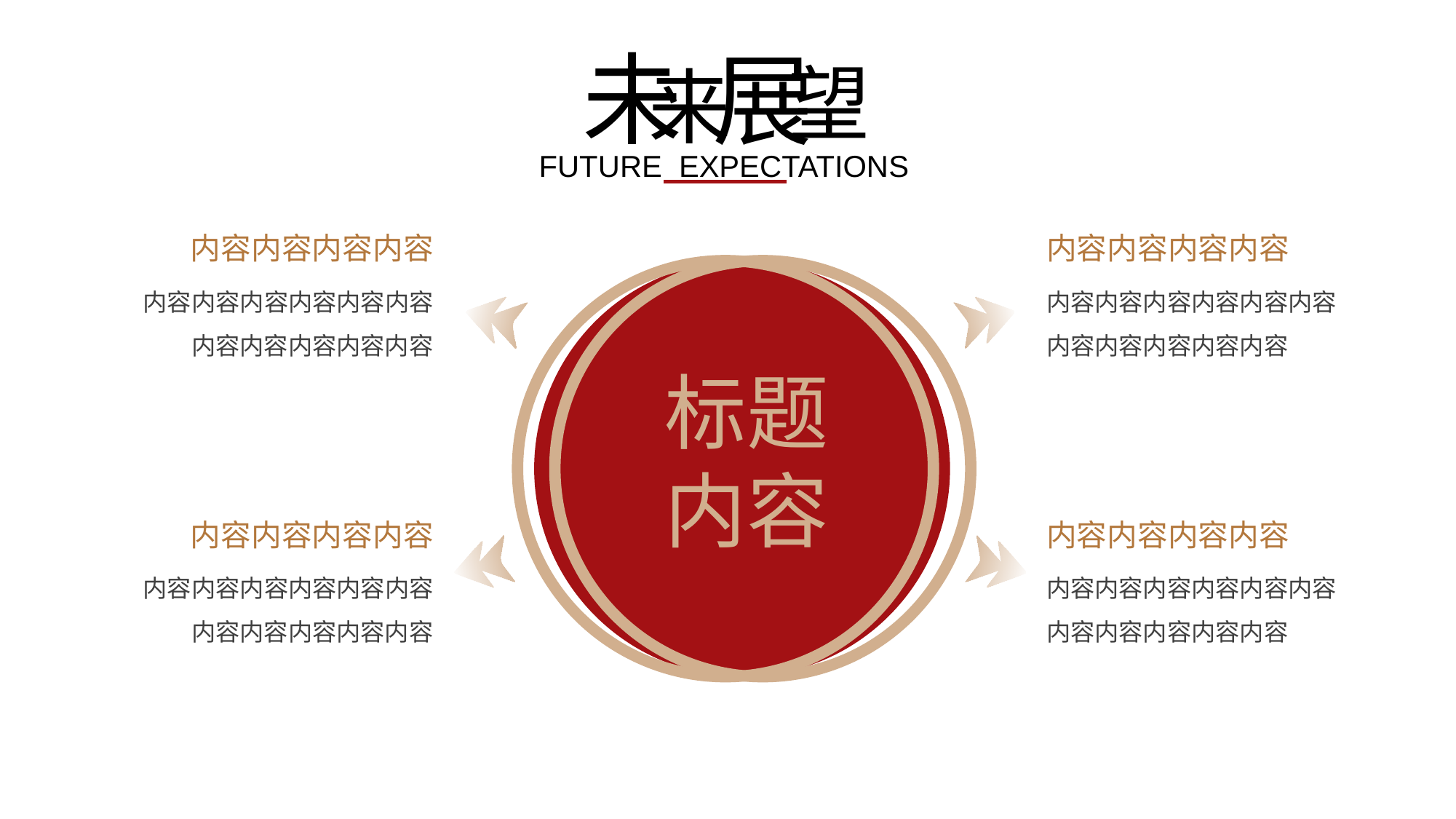

未
展
望
来
FUTURE  EXPECTATIONS

内容内容内容内容
内容内容内容内容
内容内容内容内容内容内容内容内容内容内容内容
内容内容内容内容
内容内容内容内容内容内容内容内容内容内容内容

内容内容内容内容内容内容内容内容内容内容内容

标题
内容
内容内容内容内容

内容内容内容内容内容内容内容内容内容内容内容